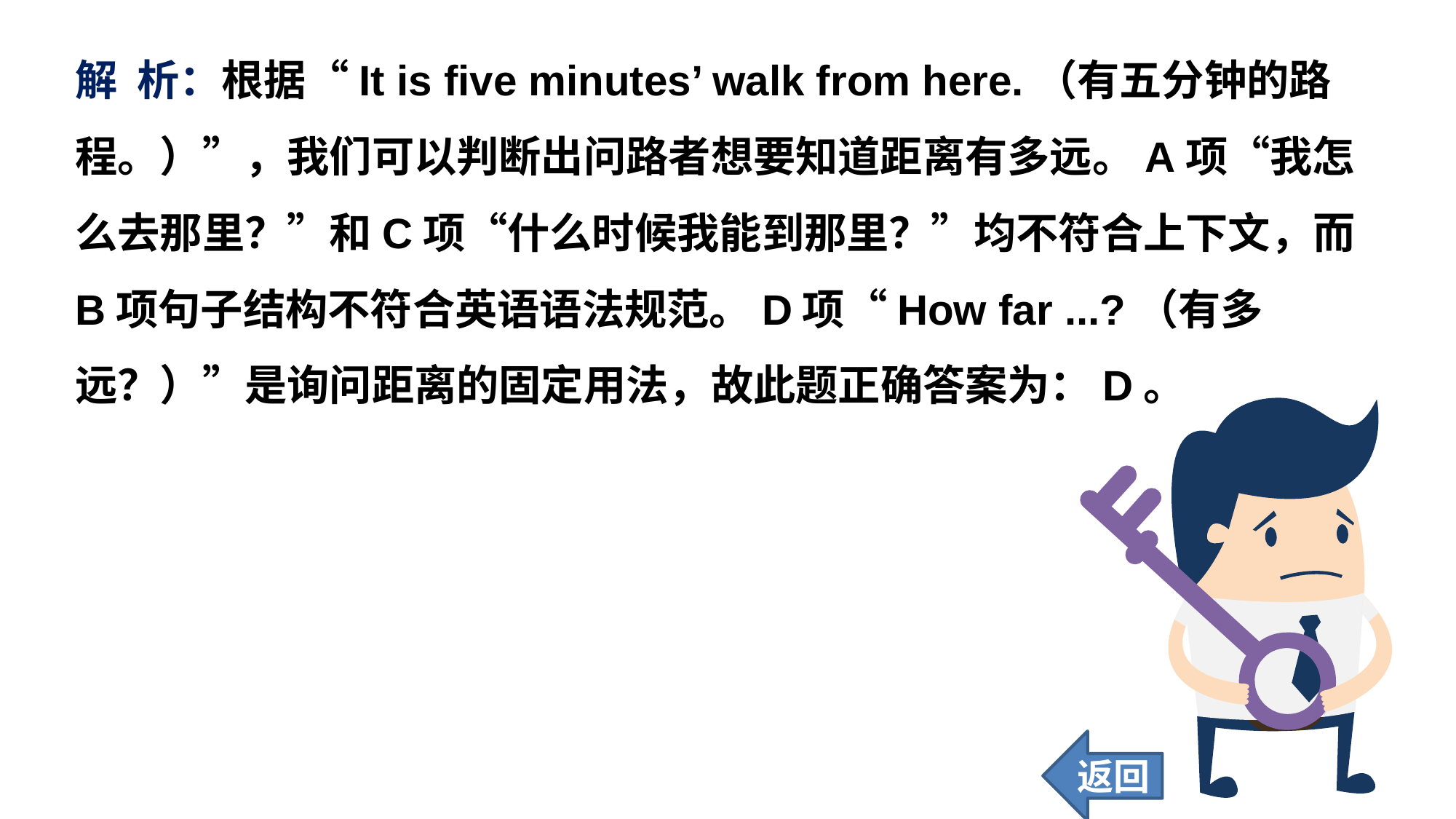

解  析：根据“It is five minutes’ walk from here.（有五分钟的路程。）”，我们可以判断出问路者想要知道距离有多远。A项“我怎么去那里？”和C项“什么时候我能到那里？”均不符合上下文，而B项句子结构不符合英语语法规范。D项“How far ...?（有多远？）”是询问距离的固定用法，故此题正确答案为：D。

返回
67